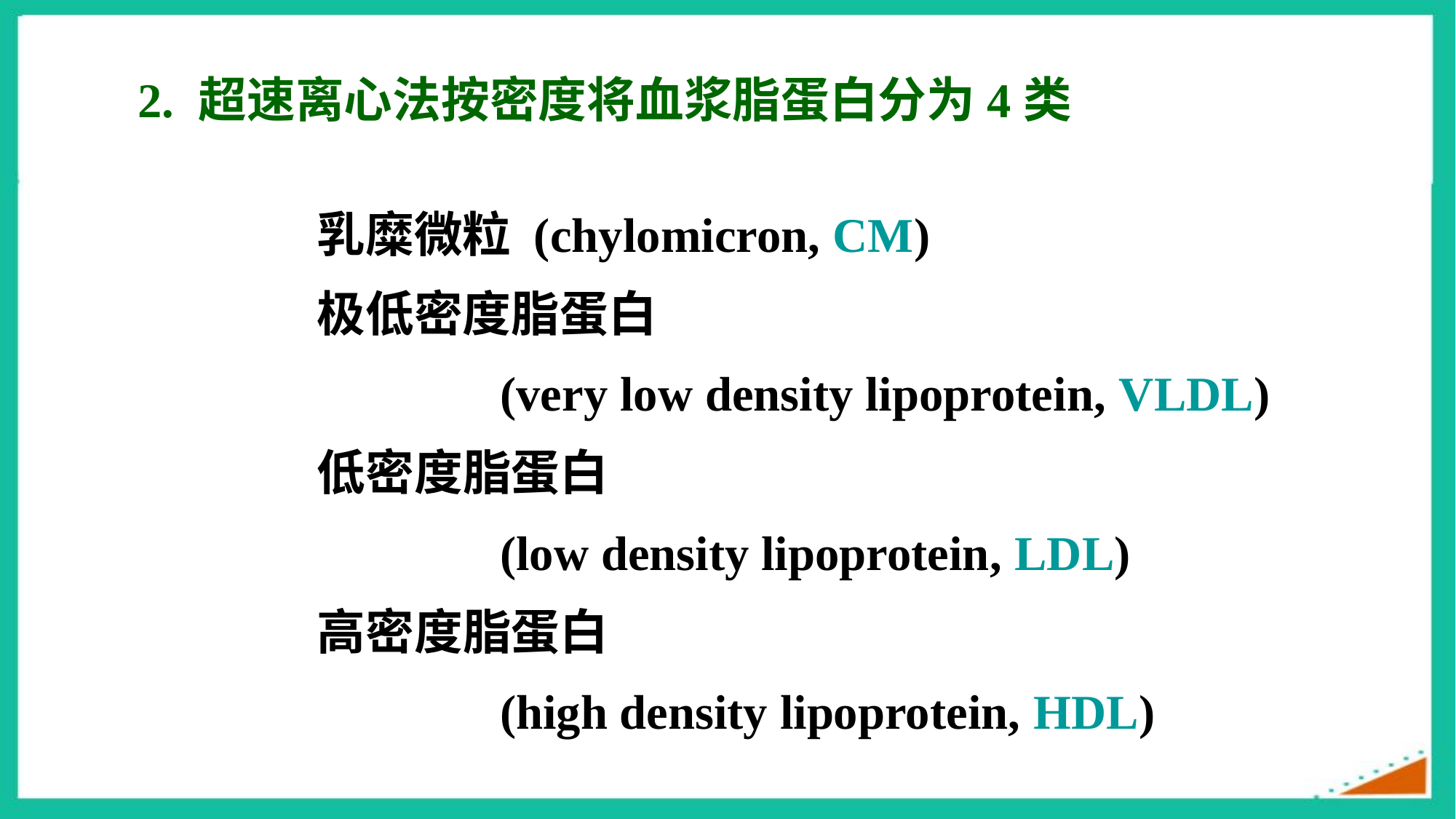

2. 超速离心法按密度将血浆脂蛋白分为4类
乳糜微粒 (chylomicron, CM)
极低密度脂蛋白
               (very low density lipoprotein, VLDL)
低密度脂蛋白
               (low density lipoprotein, LDL)
高密度脂蛋白
               (high density lipoprotein, HDL)